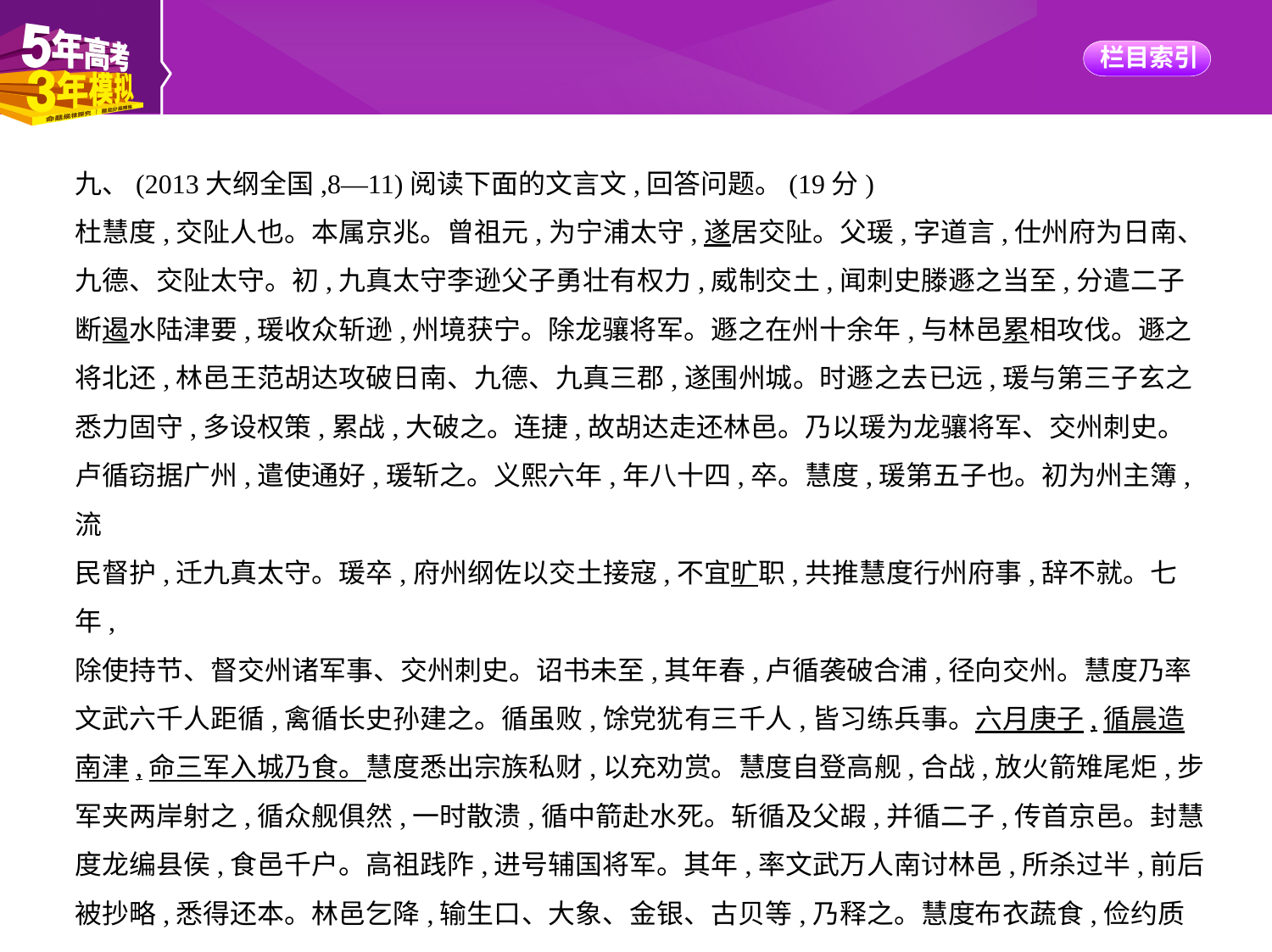

九、(2013大纲全国,8—11)阅读下面的文言文,回答问题。(19分)
杜慧度,交阯人也。本属京兆。曾祖元,为宁浦太守,遂居交阯。父瑗,字道言,仕州府为日南、
九德、交阯太守。初,九真太守李逊父子勇壮有权力,威制交土,闻刺史滕遯之当至,分遣二子
断遏水陆津要,瑗收众斩逊,州境获宁。除龙骧将军。遯之在州十余年,与林邑累相攻伐。遯之
将北还,林邑王范胡达攻破日南、九德、九真三郡,遂围州城。时遯之去已远,瑗与第三子玄之
悉力固守,多设权策,累战,大破之。连捷,故胡达走还林邑。乃以瑗为龙骧将军、交州刺史。
卢循窃据广州,遣使通好,瑗斩之。义熙六年,年八十四,卒。慧度,瑗第五子也。初为州主簿,流
民督护,迁九真太守。瑗卒,府州纲佐以交土接寇,不宜旷职,共推慧度行州府事,辞不就。七年,
除使持节、督交州诸军事、交州刺史。诏书未至,其年春,卢循袭破合浦,径向交州。慧度乃率
文武六千人距循,禽循长史孙建之。循虽败,馀党犹有三千人,皆习练兵事。六月庚子,循晨造
南津,命三军入城乃食。慧度悉出宗族私财,以充劝赏。慧度自登高舰,合战,放火箭雉尾炬,步
军夹两岸射之,循众舰俱然,一时散溃,循中箭赴水死。斩循及父嘏,并循二子,传首京邑。封慧
度龙编县侯,食邑千户。高祖践阼,进号辅国将军。其年,率文武万人南讨林邑,所杀过半,前后
被抄略,悉得还本。林邑乞降,输生口、大象、金银、古贝等,乃释之。慧度布衣蔬食,俭约质